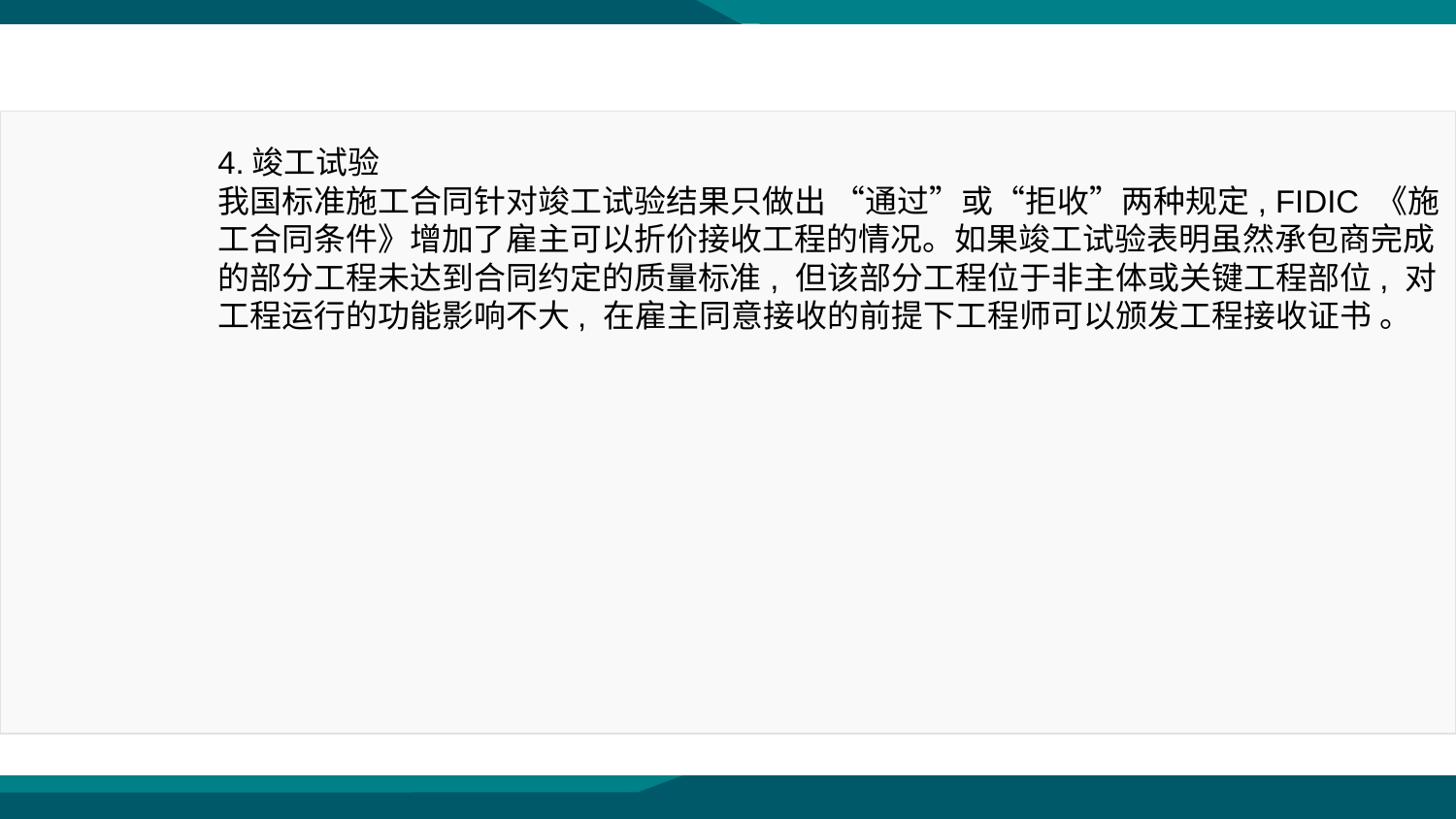

4.竣工试验
我国标准施工合同针对竣工试验结果只做出 “通过”或“拒收”两种规定, FIDIC 《施工合同条件》增加了雇主可以折价接收工程的情况。如果竣工试验表明虽然承包商完成的部分工程未达到合同约定的质量标准, 但该部分工程位于非主体或关键工程部位, 对工程运行的功能影响不大, 在雇主同意接收的前提下工程师可以颁发工程接收证书 。